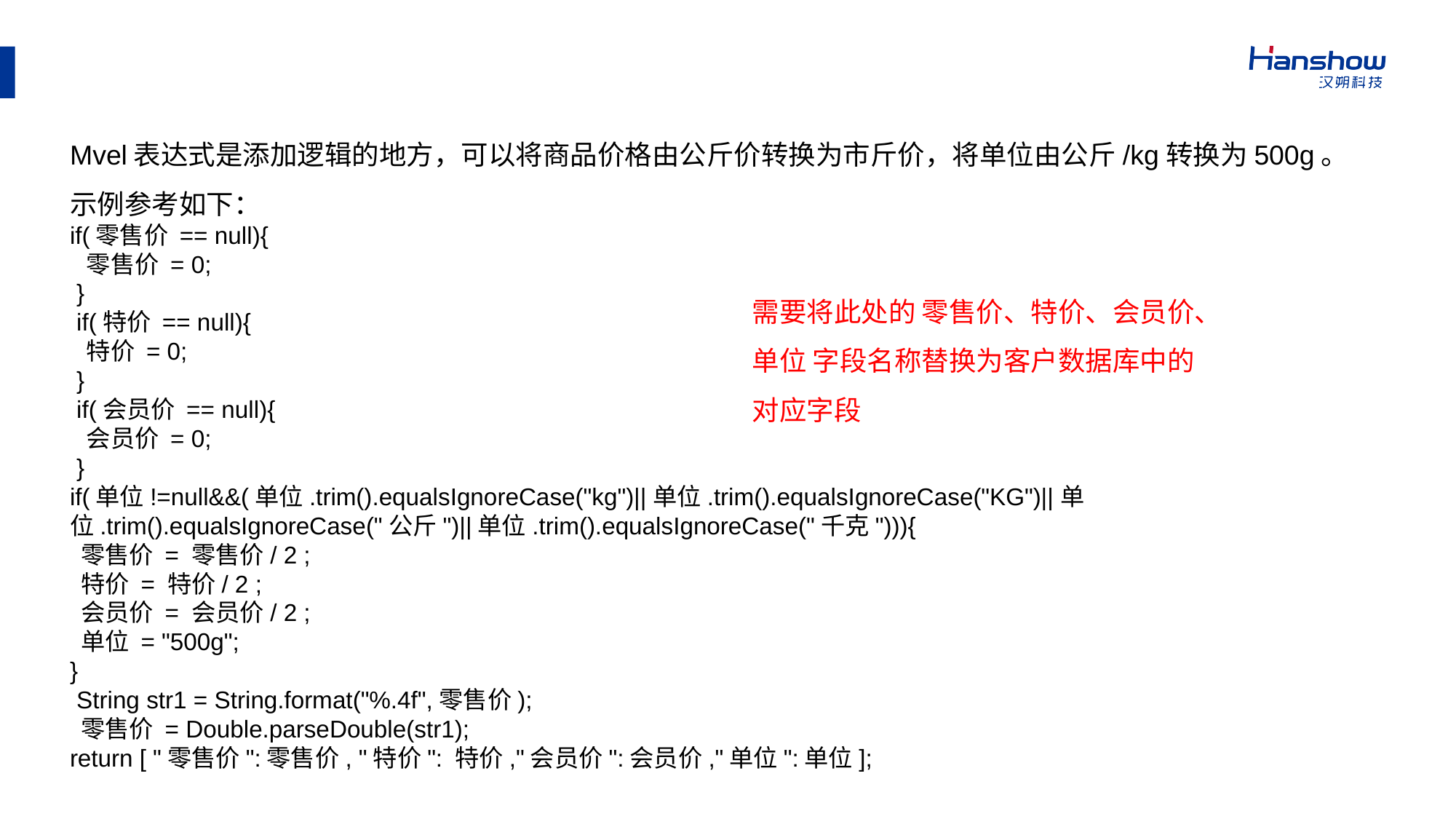

Mvel表达式是添加逻辑的地方，可以将商品价格由公斤价转换为市斤价，将单位由公斤/kg转换为500g。
示例参考如下：
if(零售价 == null){
  零售价 = 0;
 }
 if(特价 == null){
  特价 = 0;
 }
 if(会员价 == null){
  会员价 = 0;
 }
if(单位!=null&&(单位.trim().equalsIgnoreCase("kg")||单位.trim().equalsIgnoreCase("KG")||单位.trim().equalsIgnoreCase("公斤")||单位.trim().equalsIgnoreCase("千克"))){
 零售价 = 零售价/ 2 ;
 特价 = 特价/ 2 ;
 会员价 = 会员价/ 2 ;
 单位 = "500g";
}
 String str1 = String.format("%.4f",零售价);
 零售价 = Double.parseDouble(str1);
return [ "零售价":零售价, "特价": 特价,"会员价":会员价,"单位":单位];

需要将此处的 零售价、特价、会员价、单位 字段名称替换为客户数据库中的对应字段